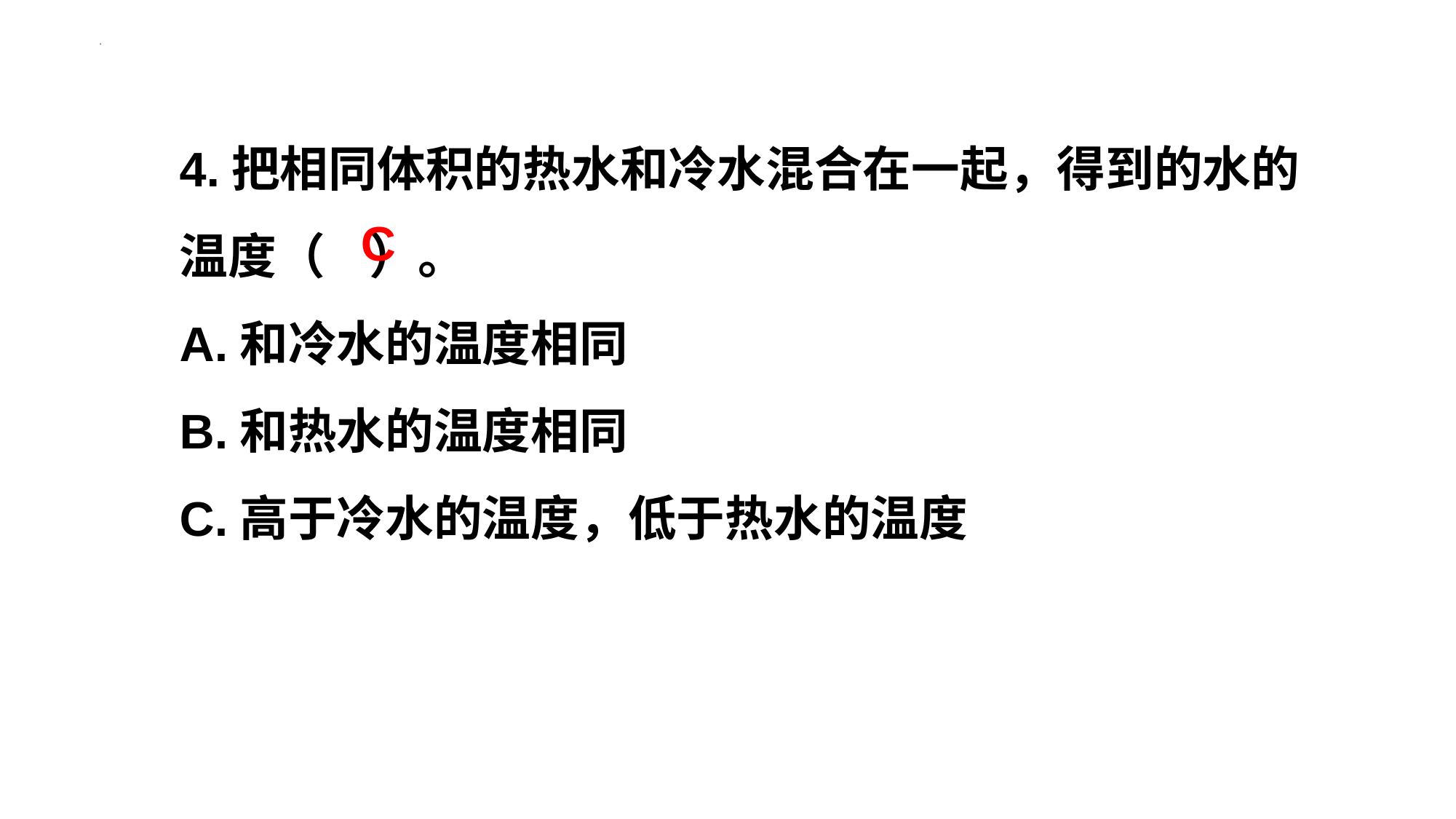

4.把相同体积的热水和冷水混合在一起，得到的水的温度（    ）。
A.和冷水的温度相同
B.和热水的温度相同
C.高于冷水的温度，低于热水的温度
C